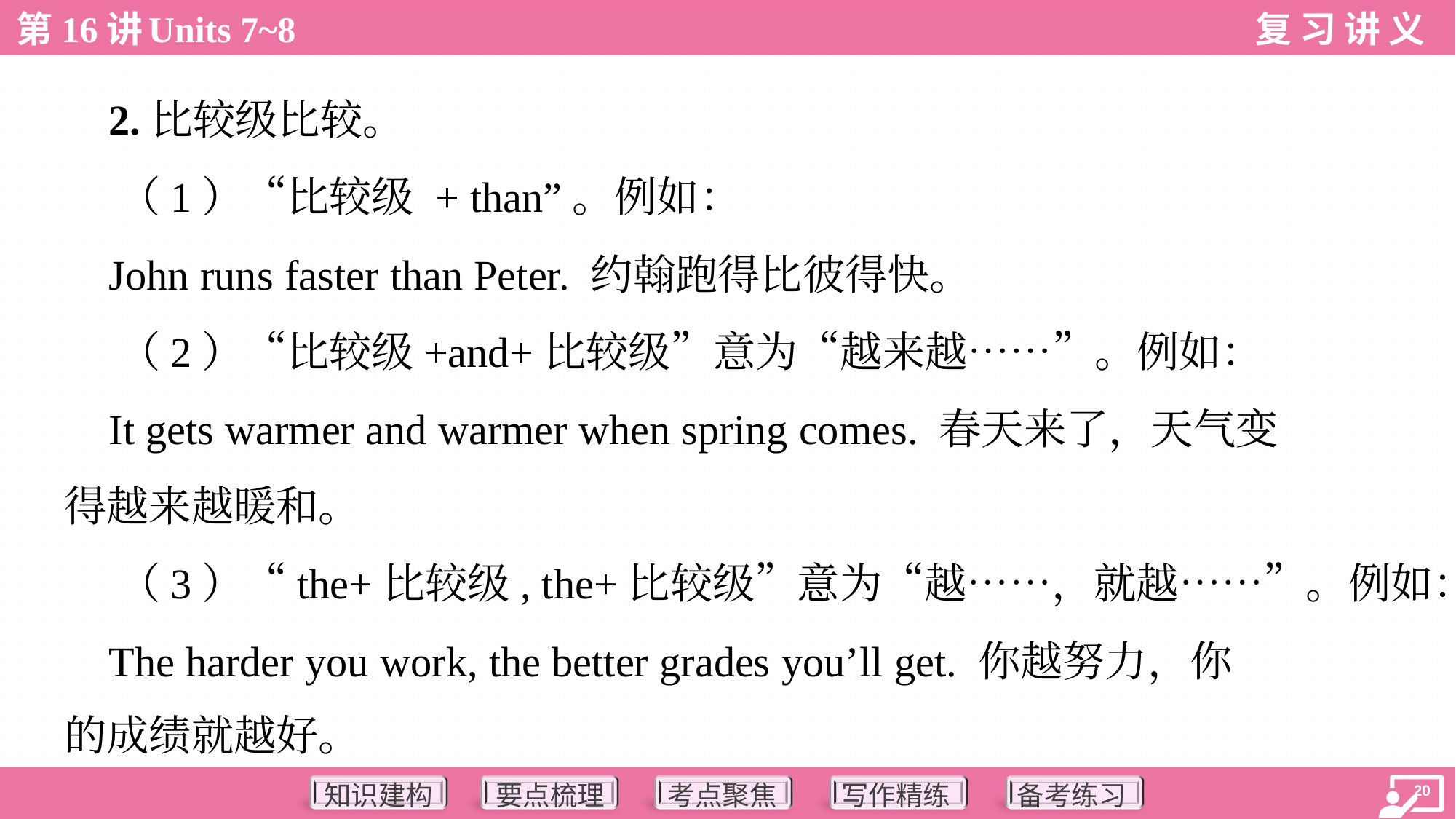

2.比较级比较。
    （1）“比较级 + than”。例如：
    John runs faster than Peter. 约翰跑得比彼得快。
    （2）“比较级+and+比较级”意为“越来越……”。例如：
    It gets warmer and warmer when spring comes. 春天来了，天气变
得越来越暖和。
    （3）“the+比较级, the+比较级”意为“越……，就越……”。例如：
    The harder you work, the better grades you’ll get. 你越努力，你
的成绩就越好。